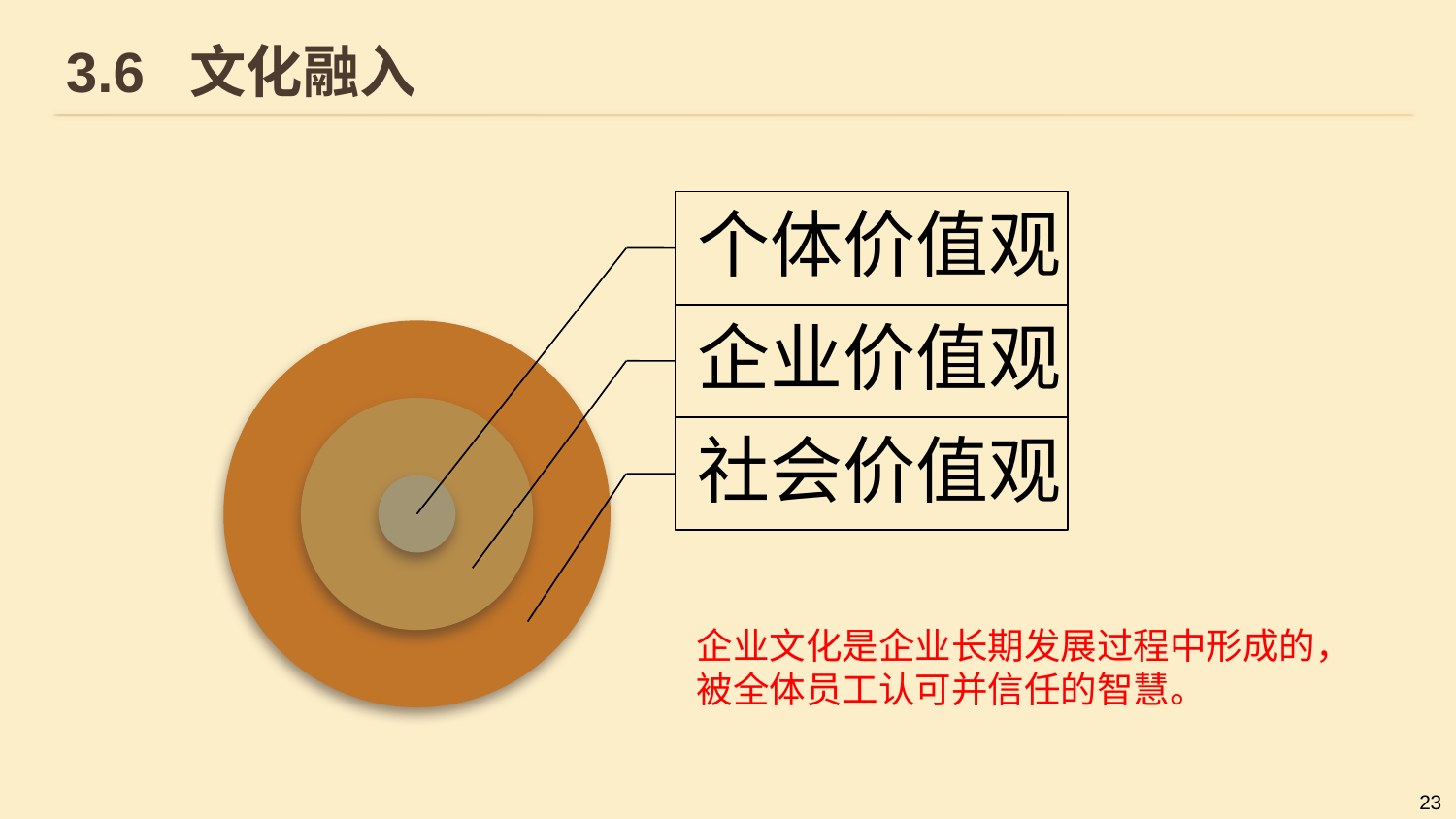

# 3.6  文化融入
个体价值观

企业价值观

社会价值观

企业文化是企业长期发展过程中形成的，被全体员工认可并信任的智慧。
23